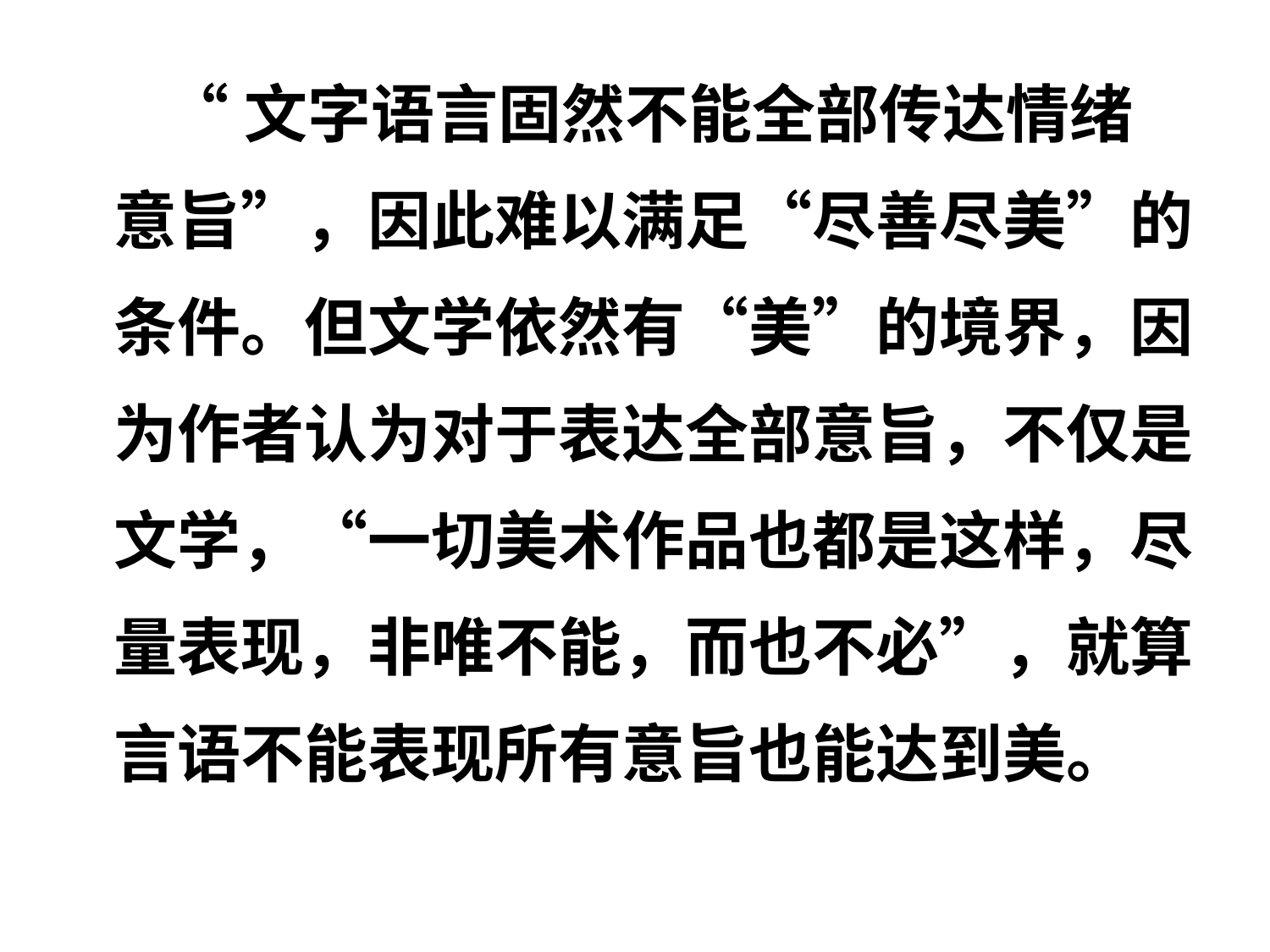

“文字语言固然不能全部传达情绪意旨”，因此难以满足“尽善尽美”的条件。但文学依然有“美”的境界，因为作者认为对于表达全部意旨，不仅是文学，“一切美术作品也都是这样，尽量表现，非唯不能，而也不必”，就算言语不能表现所有意旨也能达到美。